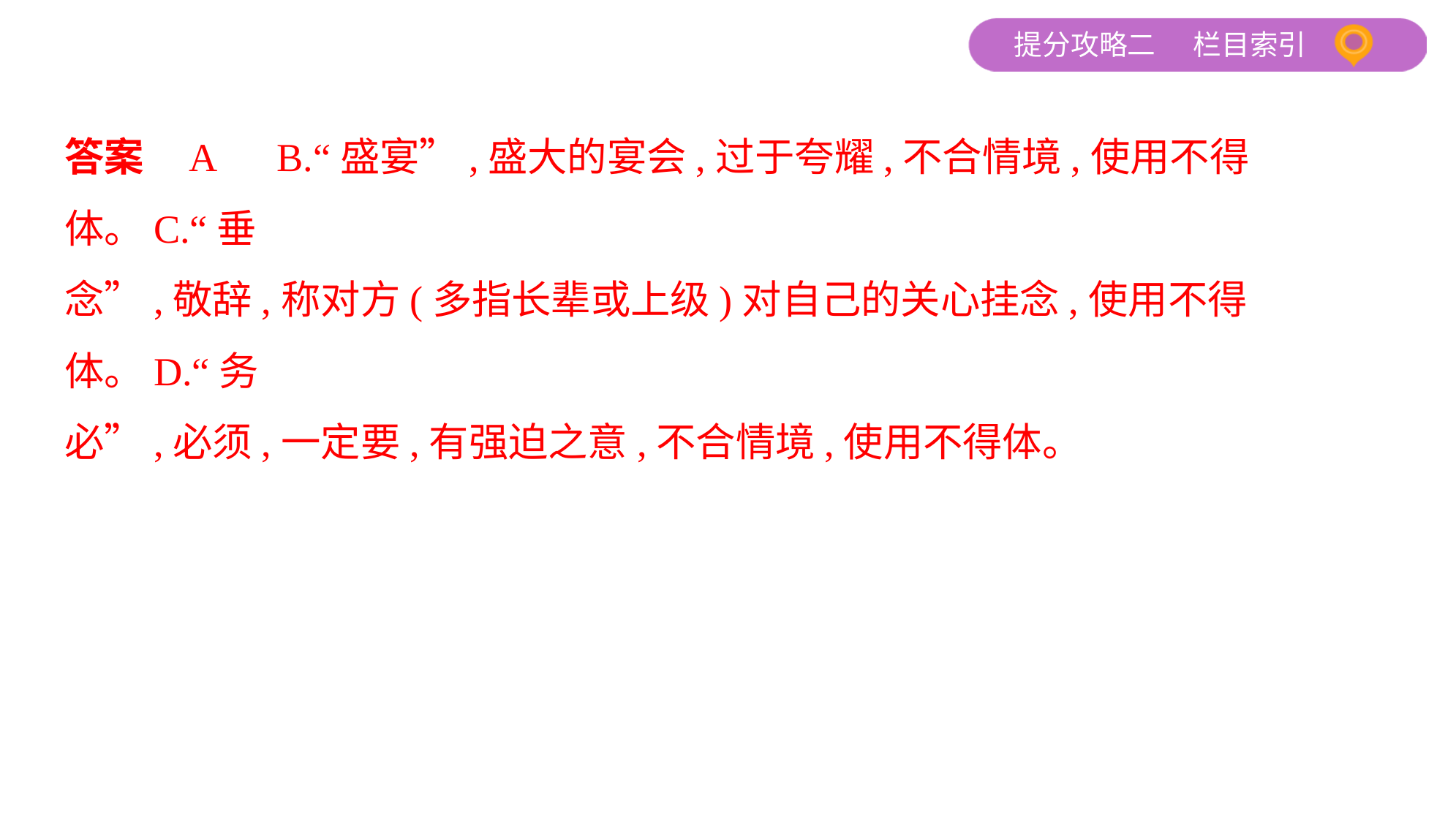

答案    A　B.“盛宴”,盛大的宴会,过于夸耀,不合情境,使用不得体。C.“垂
念”,敬辞,称对方(多指长辈或上级)对自己的关心挂念,使用不得体。D.“务
必”,必须,一定要,有强迫之意,不合情境,使用不得体。